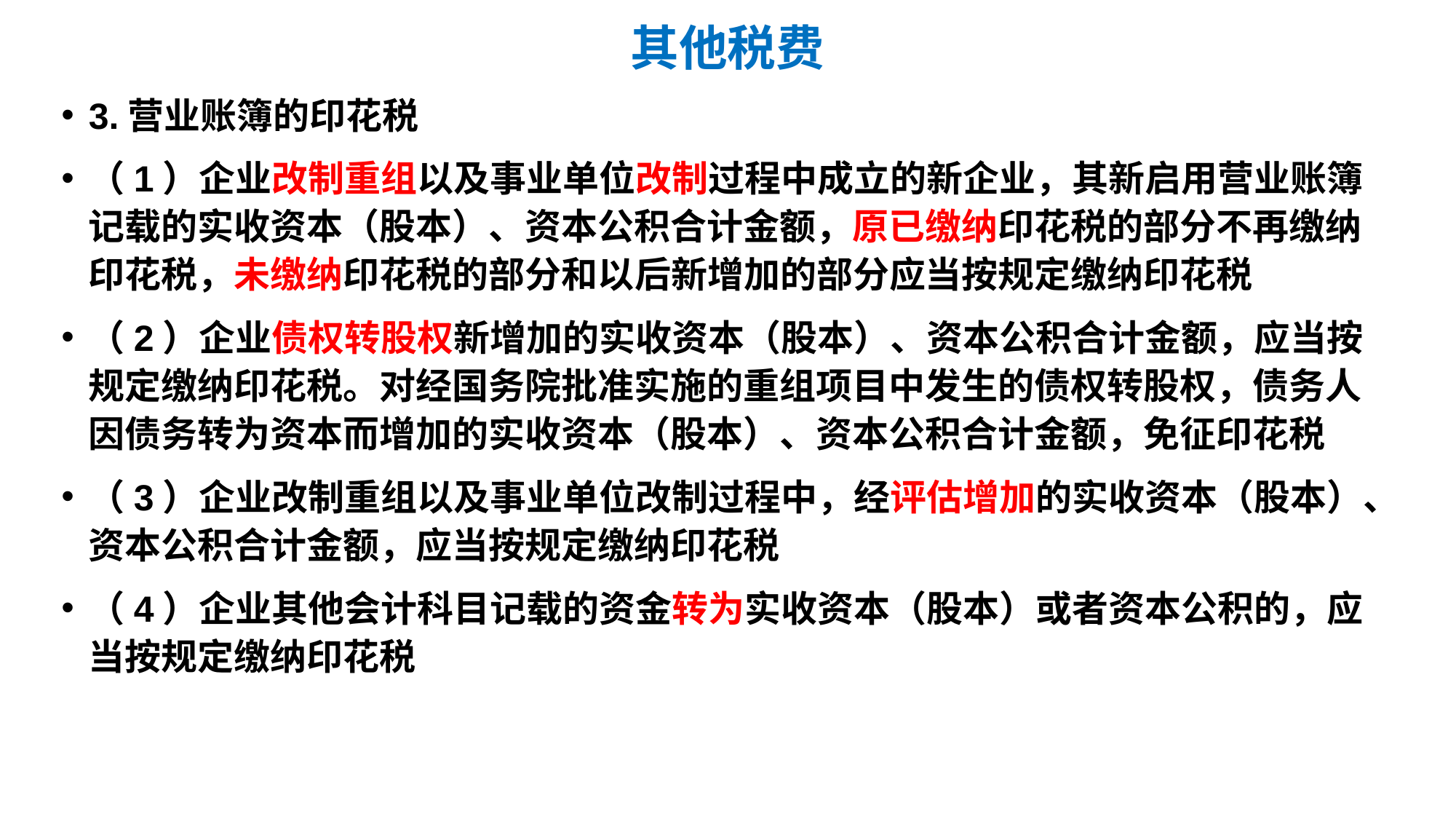

# 其他税费
3.营业账簿的印花税
（1）企业改制重组以及事业单位改制过程中成立的新企业，其新启用营业账簿记载的实收资本（股本）、资本公积合计金额，原已缴纳印花税的部分不再缴纳印花税，未缴纳印花税的部分和以后新增加的部分应当按规定缴纳印花税
（2）企业债权转股权新增加的实收资本（股本）、资本公积合计金额，应当按规定缴纳印花税。对经国务院批准实施的重组项目中发生的债权转股权，债务人因债务转为资本而增加的实收资本（股本）、资本公积合计金额，免征印花税
（3）企业改制重组以及事业单位改制过程中，经评估增加的实收资本（股本）、资本公积合计金额，应当按规定缴纳印花税
（4）企业其他会计科目记载的资金转为实收资本（股本）或者资本公积的，应当按规定缴纳印花税